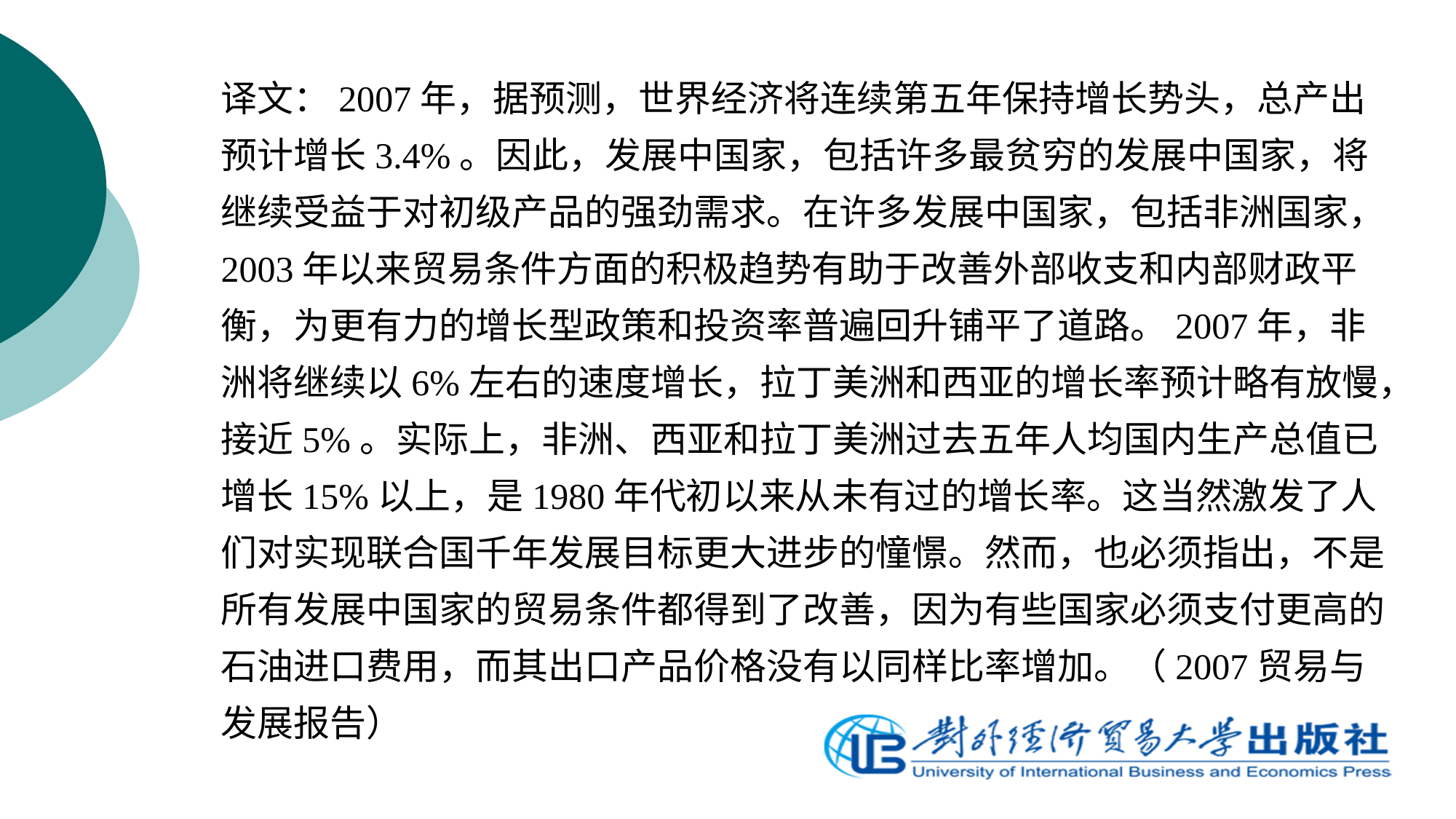

译文：2007年，据预测，世界经济将连续第五年保持增长势头，总产出预计增长3.4%。因此，发展中国家，包括许多最贫穷的发展中国家，将继续受益于对初级产品的强劲需求。在许多发展中国家，包括非洲国家，2003年以来贸易条件方面的积极趋势有助于改善外部收支和内部财政平衡，为更有力的增长型政策和投资率普遍回升铺平了道路。2007年，非洲将继续以6%左右的速度增长，拉丁美洲和西亚的增长率预计略有放慢，接近5%。实际上，非洲、西亚和拉丁美洲过去五年人均国内生产总值已增长15%以上，是1980年代初以来从未有过的增长率。这当然激发了人们对实现联合国千年发展目标更大进步的憧憬。然而，也必须指出，不是所有发展中国家的贸易条件都得到了改善，因为有些国家必须支付更高的石油进口费用，而其出口产品价格没有以同样比率增加。（2007贸易与发展报告）